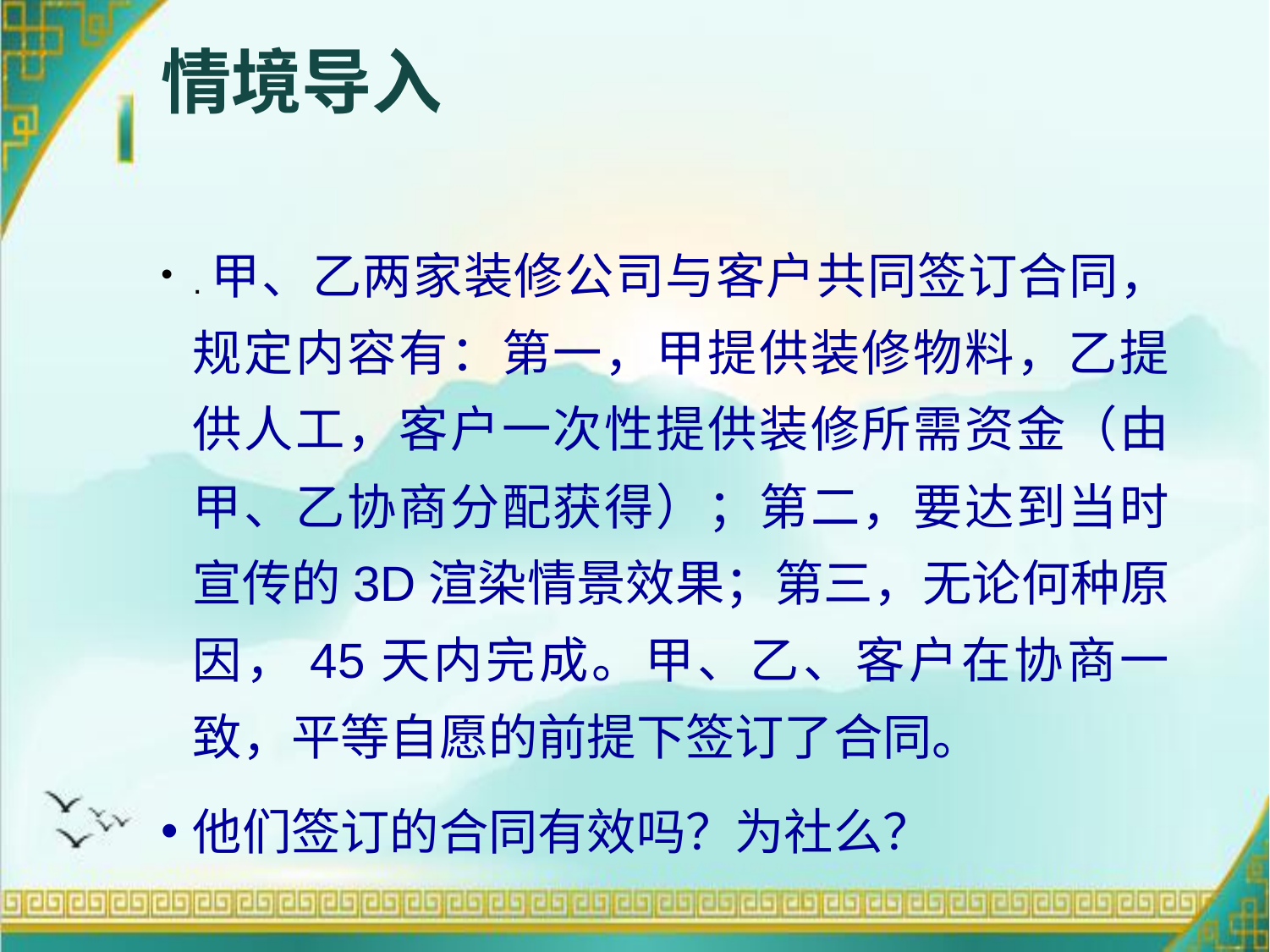

情境导入
.甲、乙两家装修公司与客户共同签订合同，规定内容有：第一，甲提供装修物料，乙提供人工，客户一次性提供装修所需资金（由甲、乙协商分配获得）；第二，要达到当时宣传的3D渲染情景效果；第三，无论何种原因，45天内完成。甲、乙、客户在协商一致，平等自愿的前提下签订了合同。
他们签订的合同有效吗？为社么？